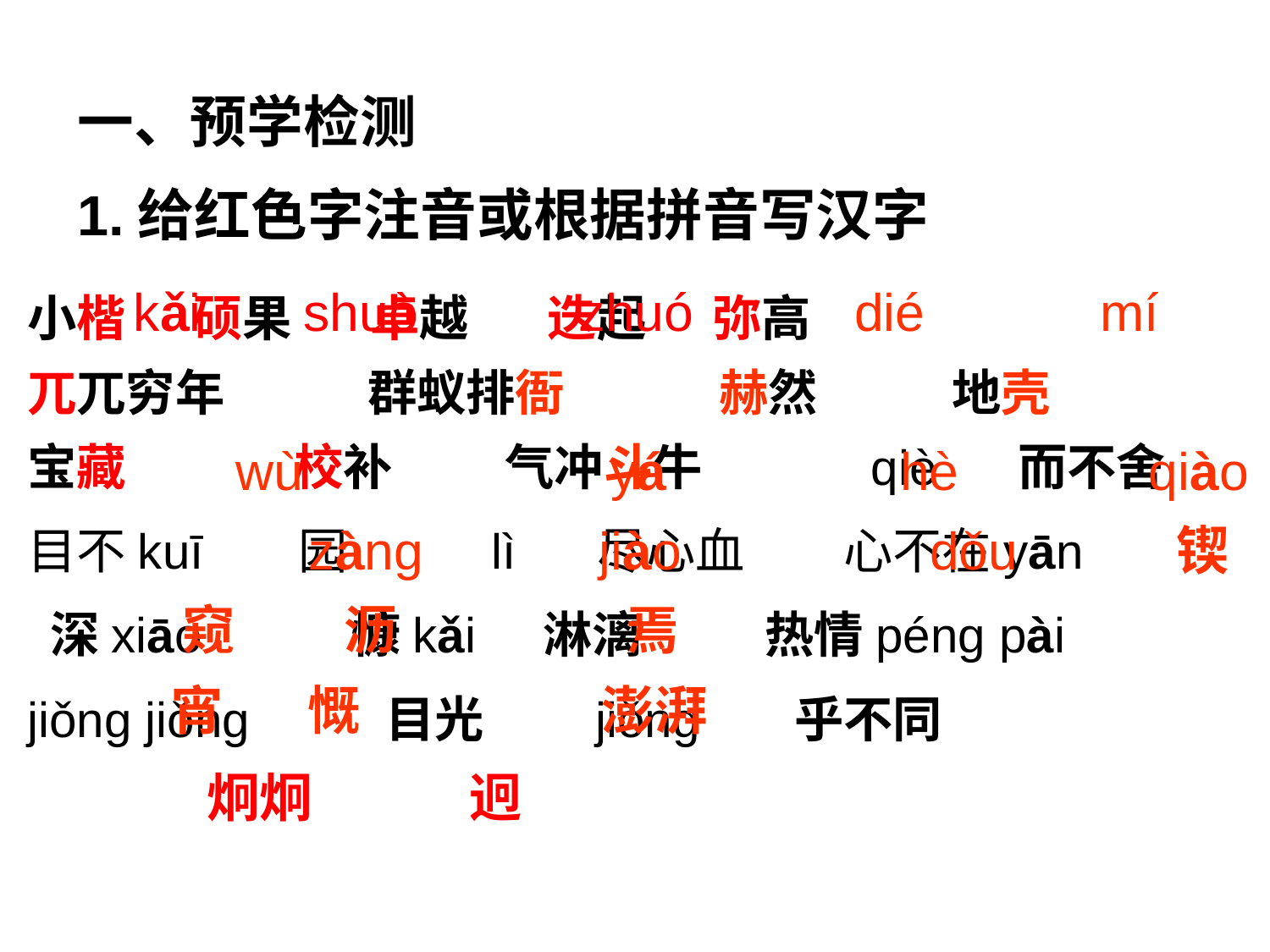

一、预学检测
1.给红色字注音或根据拼音写汉字
kǎi       shuò           zhuó           dié            mí
       wù                     yá                hè             qiào             zàng            jiào                 dǒu          锲
   窥         沥                   焉
  宵       慨                    澎湃
     炯炯             迥
小楷      硕果       卓越       迭起      弥高
兀兀穷年             群蚁排衙              赫然            地壳
宝藏               校补          气冲斗牛              qiè     而不舍
目不kuī      园            lì     尽心血         心不在yān
 深xiāo          慷kǎi    淋漓           热情péng pài
jiǒng jiǒng         目光         jiǒng      乎不同